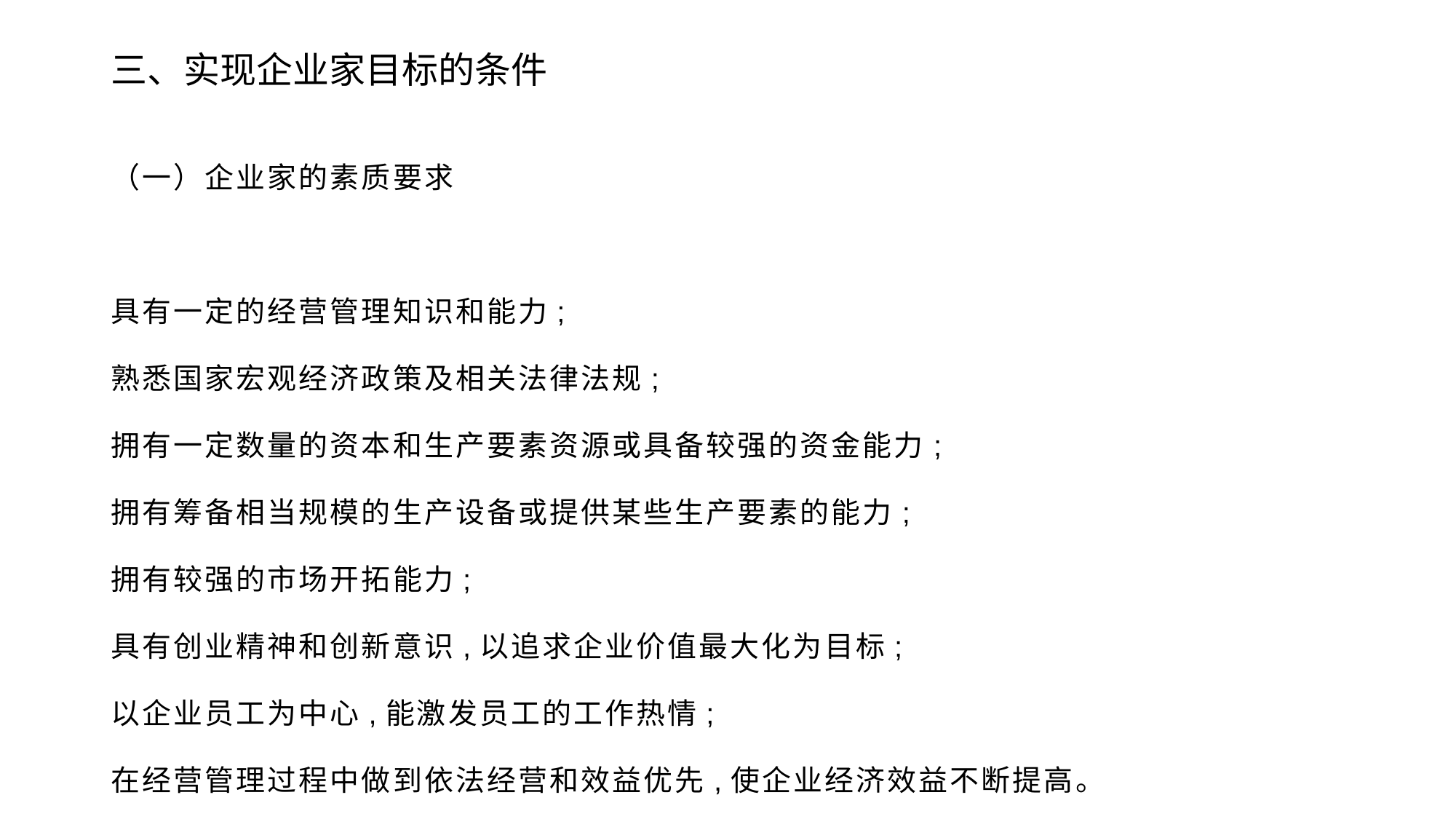

# 三、实现企业家目标的条件
（一）企业家的素质要求

具有一定的经营管理知识和能力;
熟悉国家宏观经济政策及相关法律法规;
拥有一定数量的资本和生产要素资源或具备较强的资金能力;
拥有筹备相当规模的生产设备或提供某些生产要素的能力;
拥有较强的市场开拓能力;
具有创业精神和创新意识,以追求企业价值最大化为目标;
以企业员工为中心,能激发员工的工作热情;
在经营管理过程中做到依法经营和效益优先,使企业经济效益不断提高。